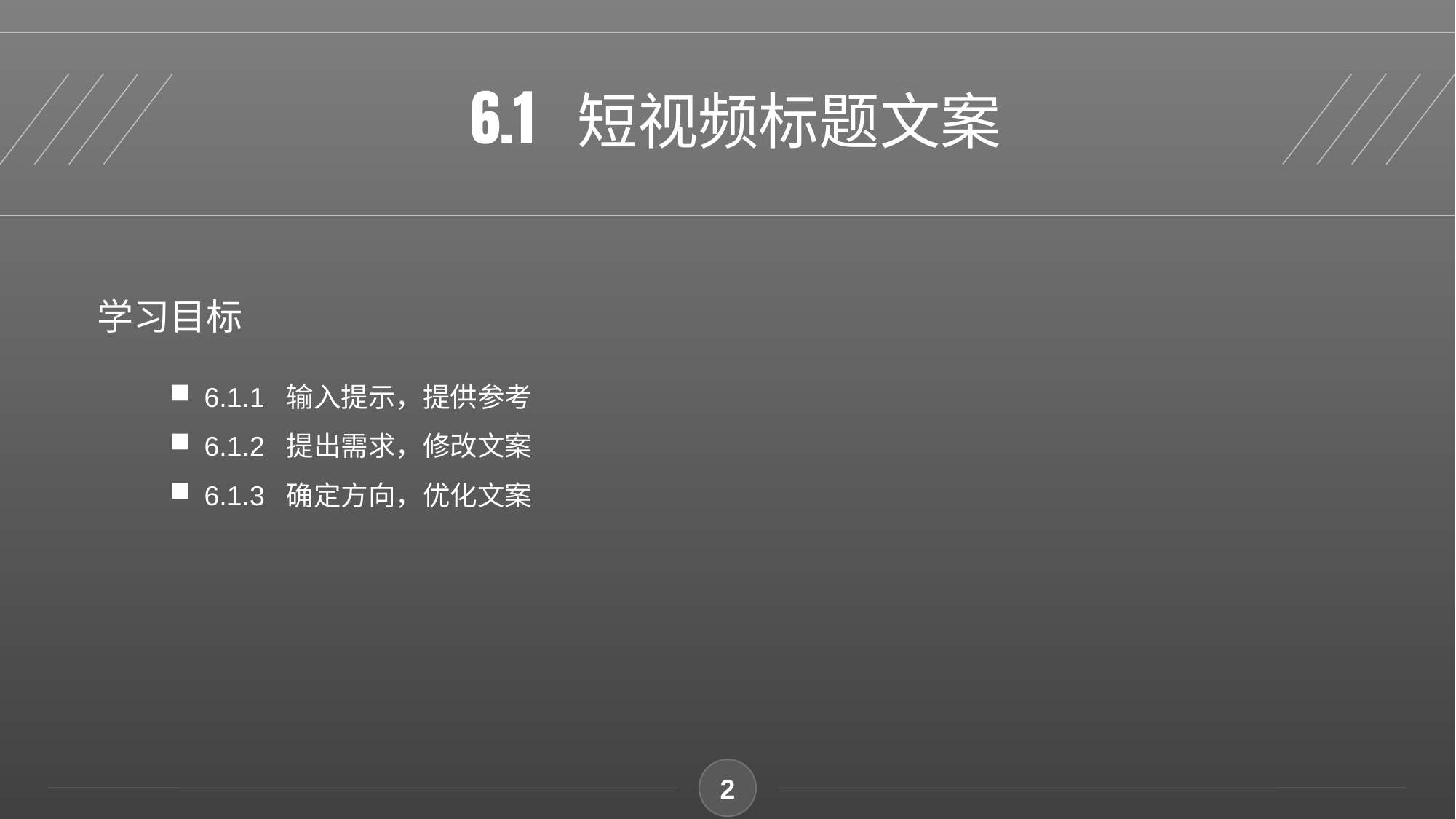

6.1  短视频标题文案

学习目标
6.1.1  输入提示，提供参考
6.1.2  提出需求，修改文案
6.1.3  确定方向，优化文案